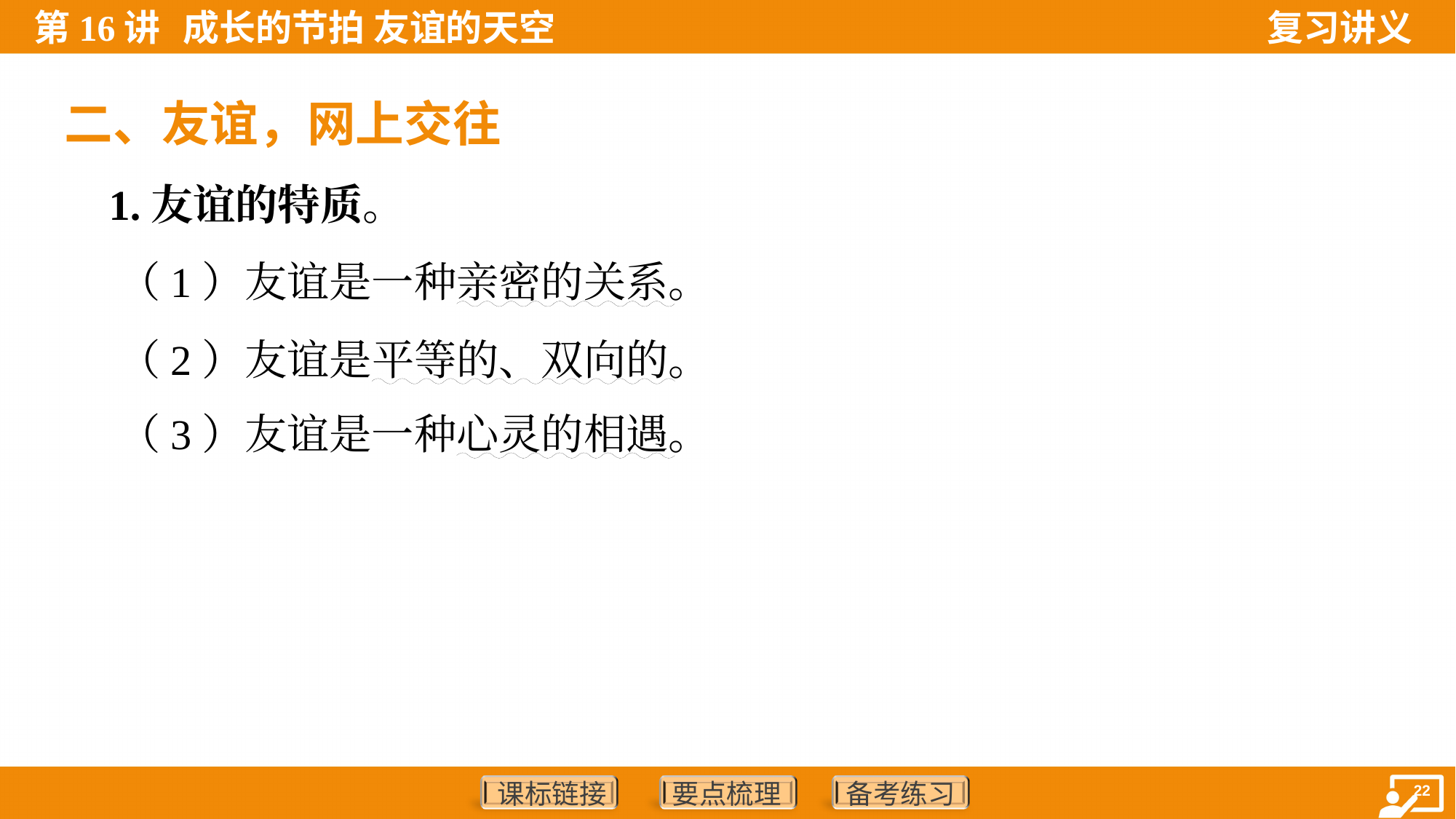

二、友谊，网上交往
    1.友谊的特质。
    （1）友谊是一种亲密的关系。
    （2）友谊是平等的、双向的。
    （3）友谊是一种心灵的相遇。